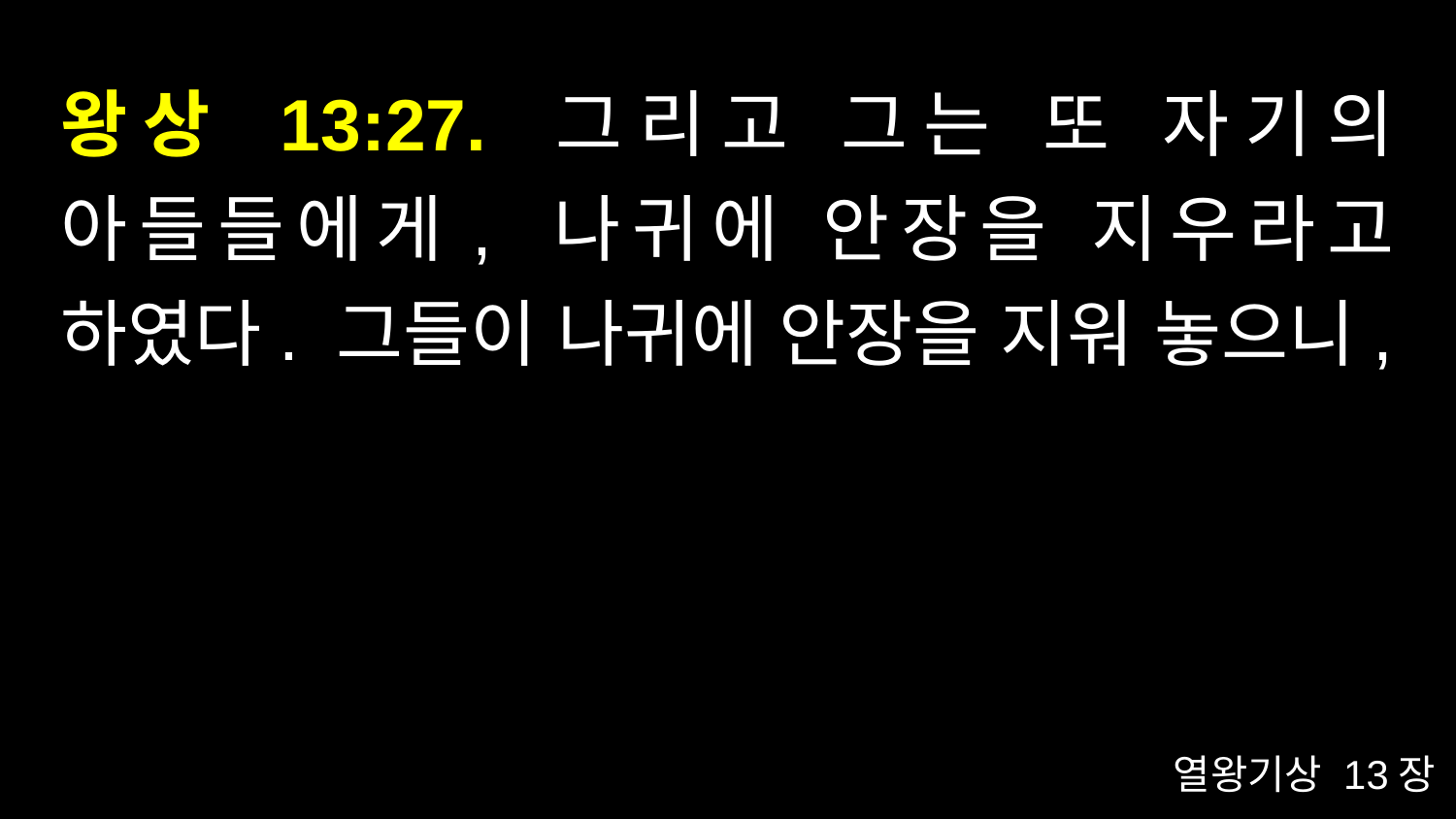

# 왕상 13:27. 그리고 그는 또 자기의 아들들에게, 나귀에 안장을 지우라고 하였다. 그들이 나귀에 안장을 지워 놓으니,
열왕기상 13장